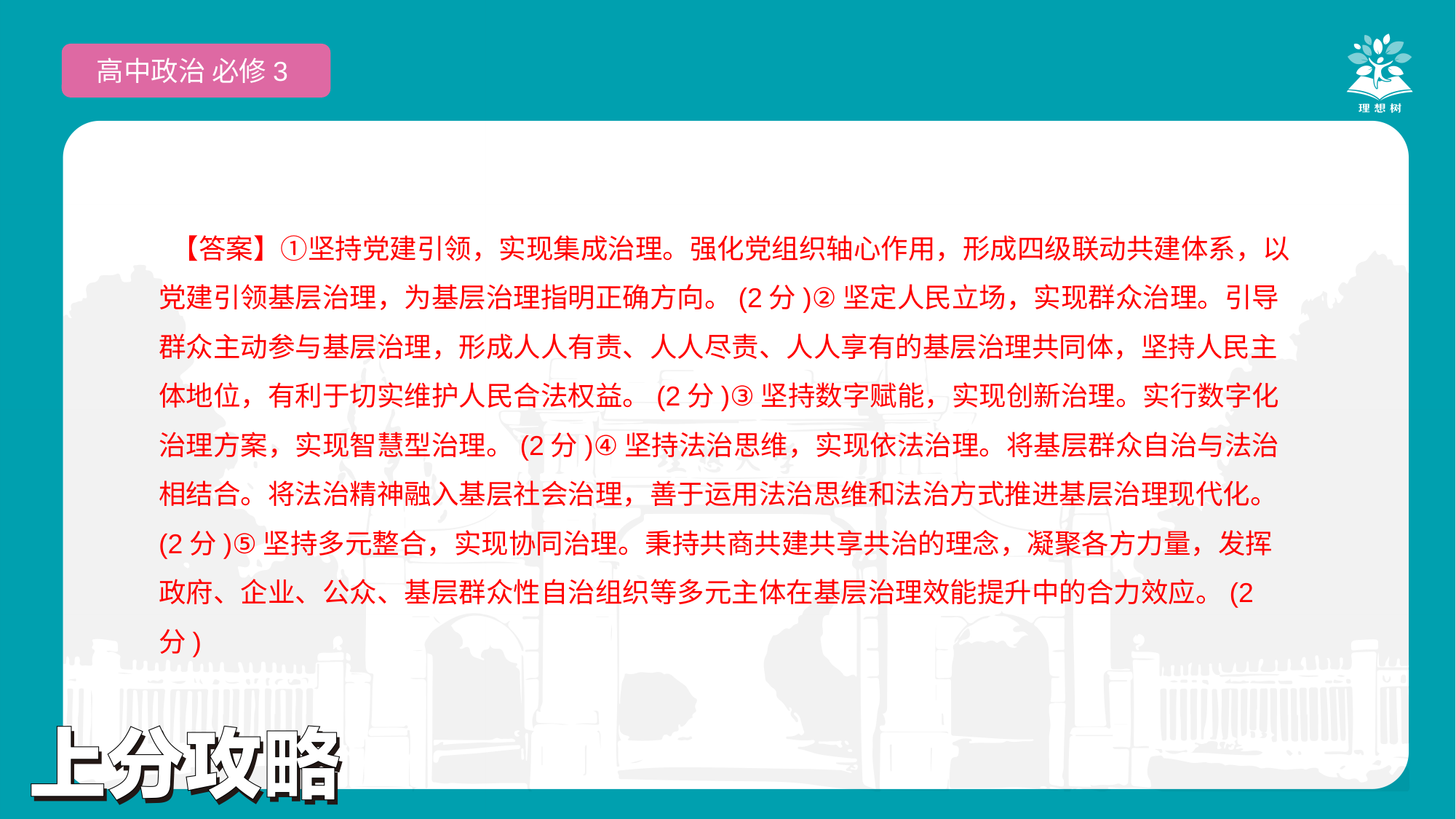

高中政治 必修3
 【答案】①坚持党建引领，实现集成治理。强化党组织轴心作用，形成四级联动共建体系，以党建引领基层治理，为基层治理指明正确方向。(2分)②坚定人民立场，实现群众治理。引导群众主动参与基层治理，形成人人有责、人人尽责、人人享有的基层治理共同体，坚持人民主体地位，有利于切实维护人民合法权益。(2分)③坚持数字赋能，实现创新治理。实行数字化治理方案，实现智慧型治理。(2分)④坚持法治思维，实现依法治理。将基层群众自治与法治相结合。将法治精神融入基层社会治理，善于运用法治思维和法治方式推进基层治理现代化。(2分)⑤坚持多元整合，实现协同治理。秉持共商共建共享共治的理念，凝聚各方力量，发挥政府、企业、公众、基层群众性自治组织等多元主体在基层治理效能提升中的合力效应。(2分)